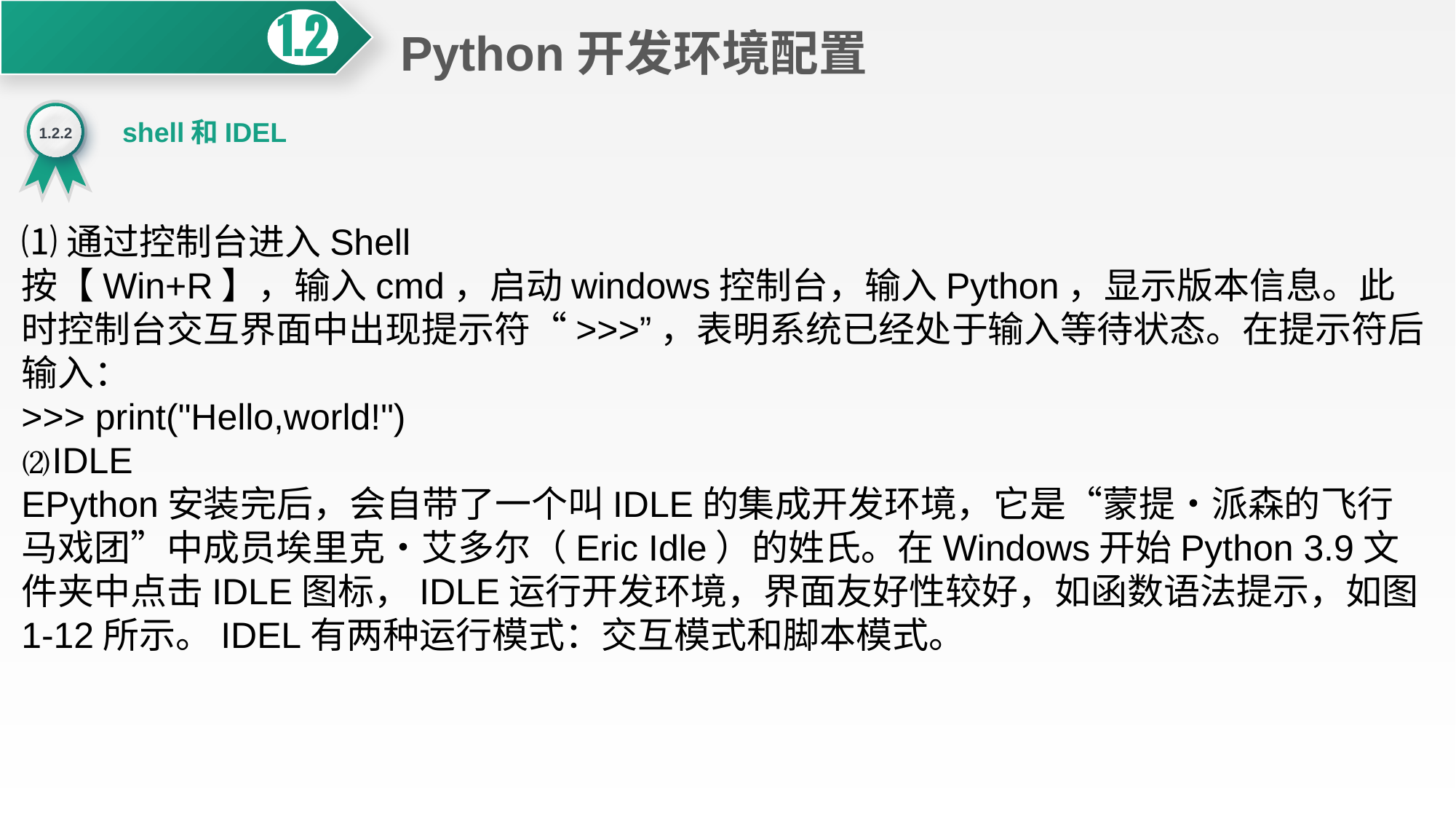

Python开发环境配置
1.2

1.2.2
shell和IDEL
⑴通过控制台进入Shell
按【Win+R】，输入cmd，启动windows控制台，输入Python，显示版本信息。此时控制台交互界面中出现提示符“>>>”，表明系统已经处于输入等待状态。在提示符后输入：
>>> print("Hello,world!")
⑵IDLE
EPython安装完后，会自带了一个叫IDLE的集成开发环境，它是“蒙提•派森的飞行马戏团”中成员埃里克•艾多尔（Eric Idle）的姓氏。在Windows开始Python 3.9文件夹中点击IDLE图标，IDLE运行开发环境，界面友好性较好，如函数语法提示，如图1-12所示。IDEL有两种运行模式：交互模式和脚本模式。